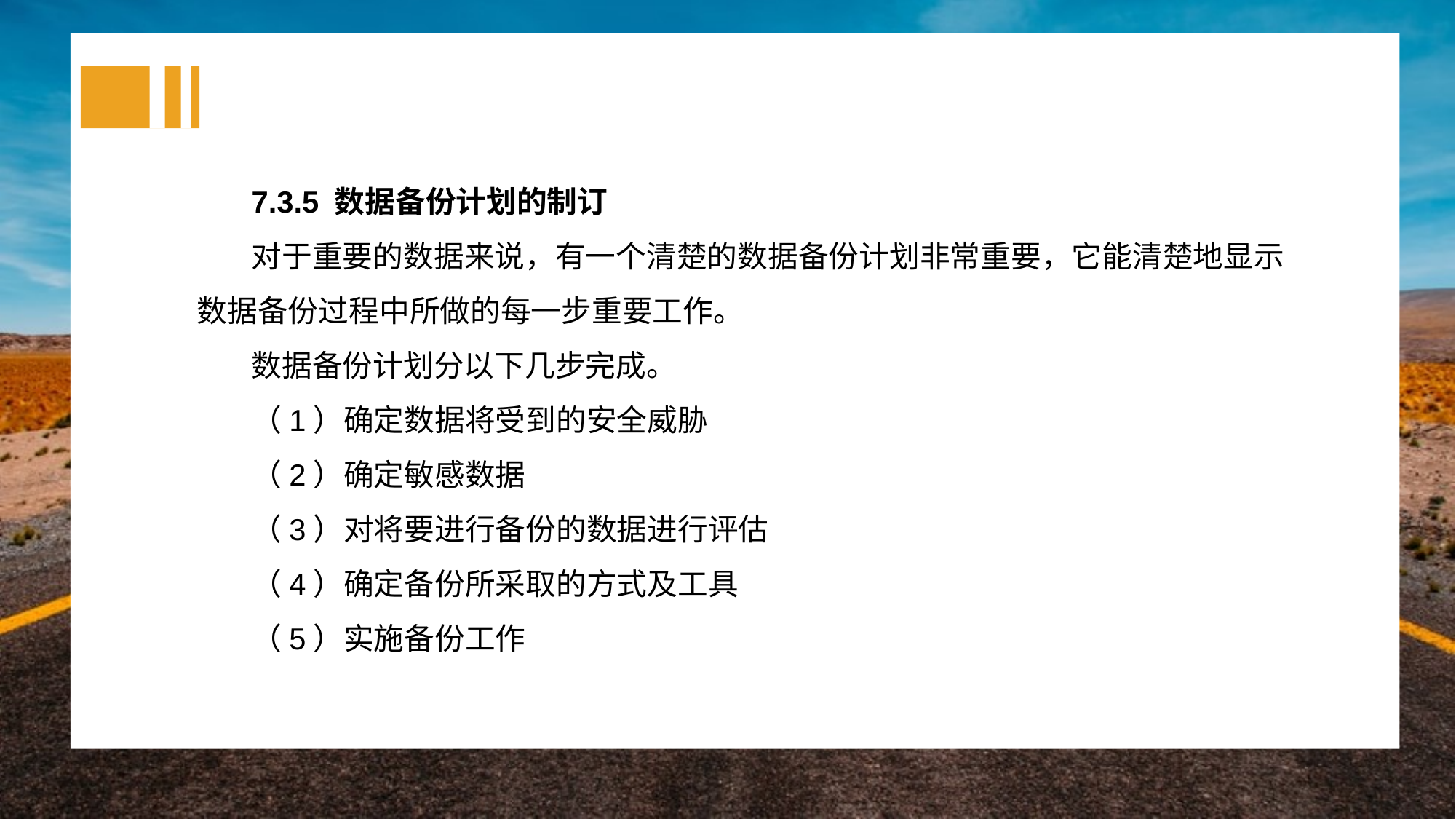

7.3.5 数据备份计划的制订
对于重要的数据来说，有一个清楚的数据备份计划非常重要，它能清楚地显示数据备份过程中所做的每一步重要工作。
数据备份计划分以下几步完成。
（1）确定数据将受到的安全威胁
（2）确定敏感数据
（3）对将要进行备份的数据进行评估
（4）确定备份所采取的方式及工具
（5）实施备份工作